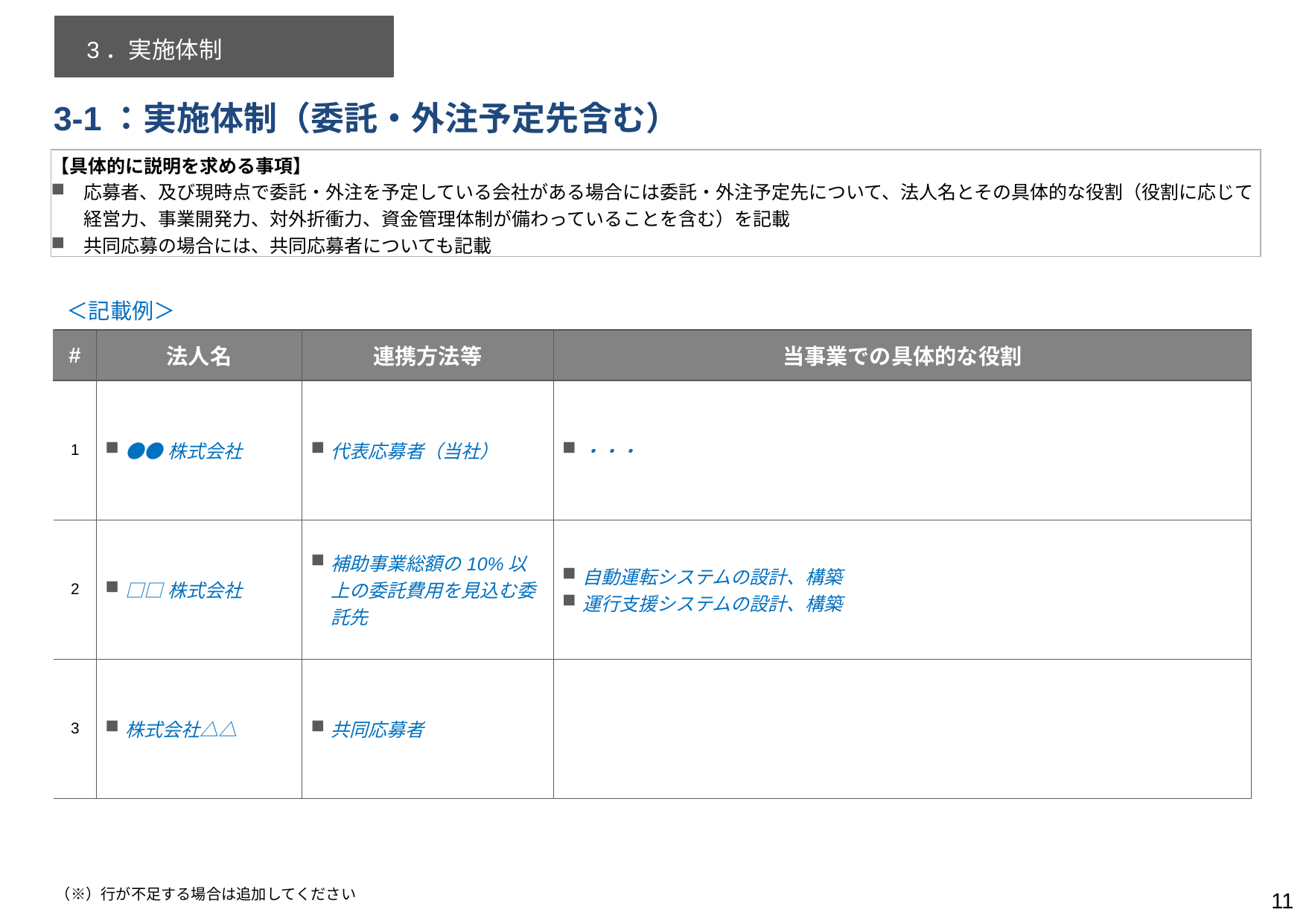

3．実施体制
# 3-1：実施体制（委託・外注予定先含む）
【具体的に説明を求める事項】
応募者、及び現時点で委託・外注を予定している会社がある場合には委託・外注予定先について、法人名とその具体的な役割（役割に応じて経営力、事業開発力、対外折衝力、資金管理体制が備わっていることを含む）を記載
共同応募の場合には、共同応募者についても記載
＜記載例＞
| # | 法人名 | 連携方法等 | 当事業での具体的な役割 |
| --- | --- | --- | --- |
| 1 | ●●株式会社 | 代表応募者（当社） | ・・・ |
| 2 | □□株式会社 | 補助事業総額の10%以上の委託費用を見込む委託先 | 自動運転システムの設計、構築 運行支援システムの設計、構築 |
| 3 | 株式会社△△ | 共同応募者 |  |
11
（※）行が不足する場合は追加してください